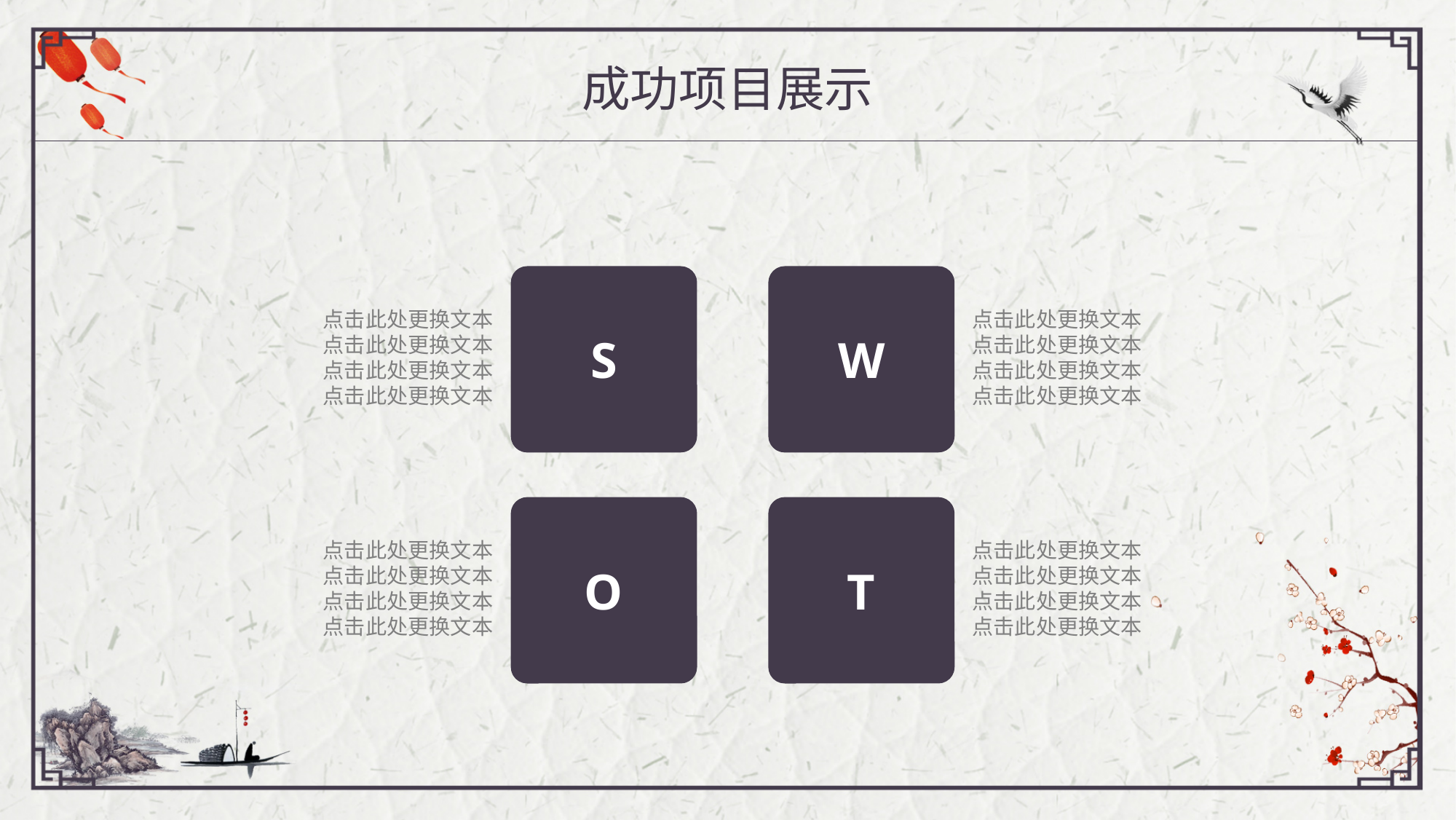

成功项目展示
S
W
点击此处更换文本
点击此处更换文本
点击此处更换文本
点击此处更换文本

点击此处更换文本
点击此处更换文本
点击此处更换文本
点击此处更换文本

O
T
点击此处更换文本
点击此处更换文本
点击此处更换文本
点击此处更换文本

点击此处更换文本
点击此处更换文本
点击此处更换文本
点击此处更换文本